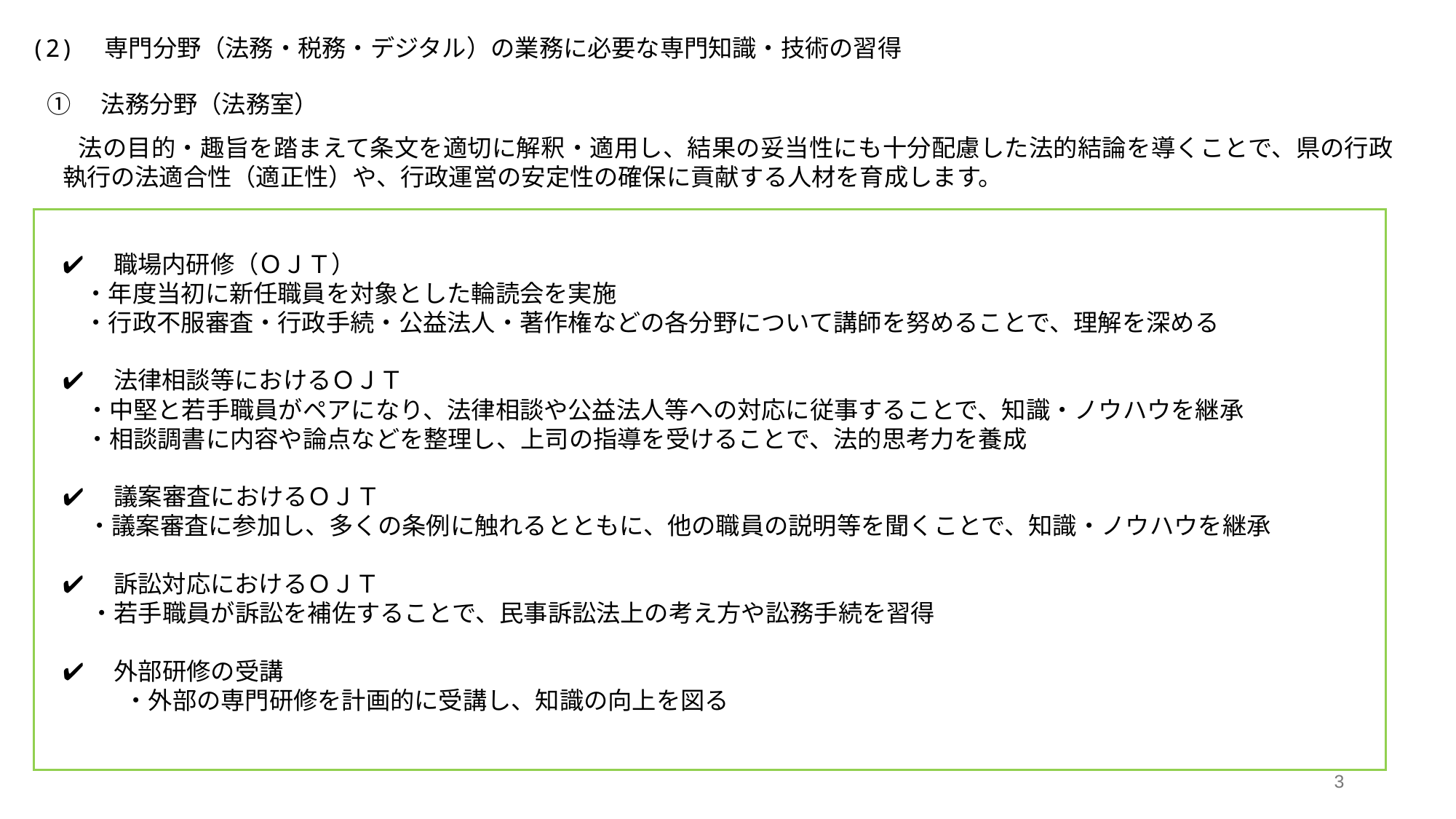

(2)　専門分野（法務・税務・デジタル）の業務に必要な専門知識・技術の習得
①　法務分野（法務室）

法の目的・趣旨を踏まえて条文を適切に解釈・適用し、結果の妥当性にも十分配慮した法的結論を導くことで、県の行政執行の法適合性（適正性）や、行政運営の安定性の確保に貢献する人材を育成します。

✔　職場内研修（ＯＪＴ）
・年度当初に新任職員を対象とした輪読会を実施
・行政不服審査・行政手続・公益法人・著作権などの各分野について講師を努めることで、理解を深める

✔　法律相談等におけるＯＪＴ
 ・中堅と若手職員がペアになり、法律相談や公益法人等への対応に従事することで、知識・ノウハウを継承
 ・相談調書に内容や論点などを整理し、上司の指導を受けることで、法的思考力を養成

✔　議案審査におけるＯＪＴ
 ・議案審査に参加し、多くの条例に触れるとともに、他の職員の説明等を聞くことで、知識・ノウハウを継承

✔　訴訟対応におけるＯＪＴ
 ・若手職員が訴訟を補佐することで、民事訴訟法上の考え方や訟務手続を習得

✔　外部研修の受講
・外部の専門研修を計画的に受講し、知識の向上を図る

3